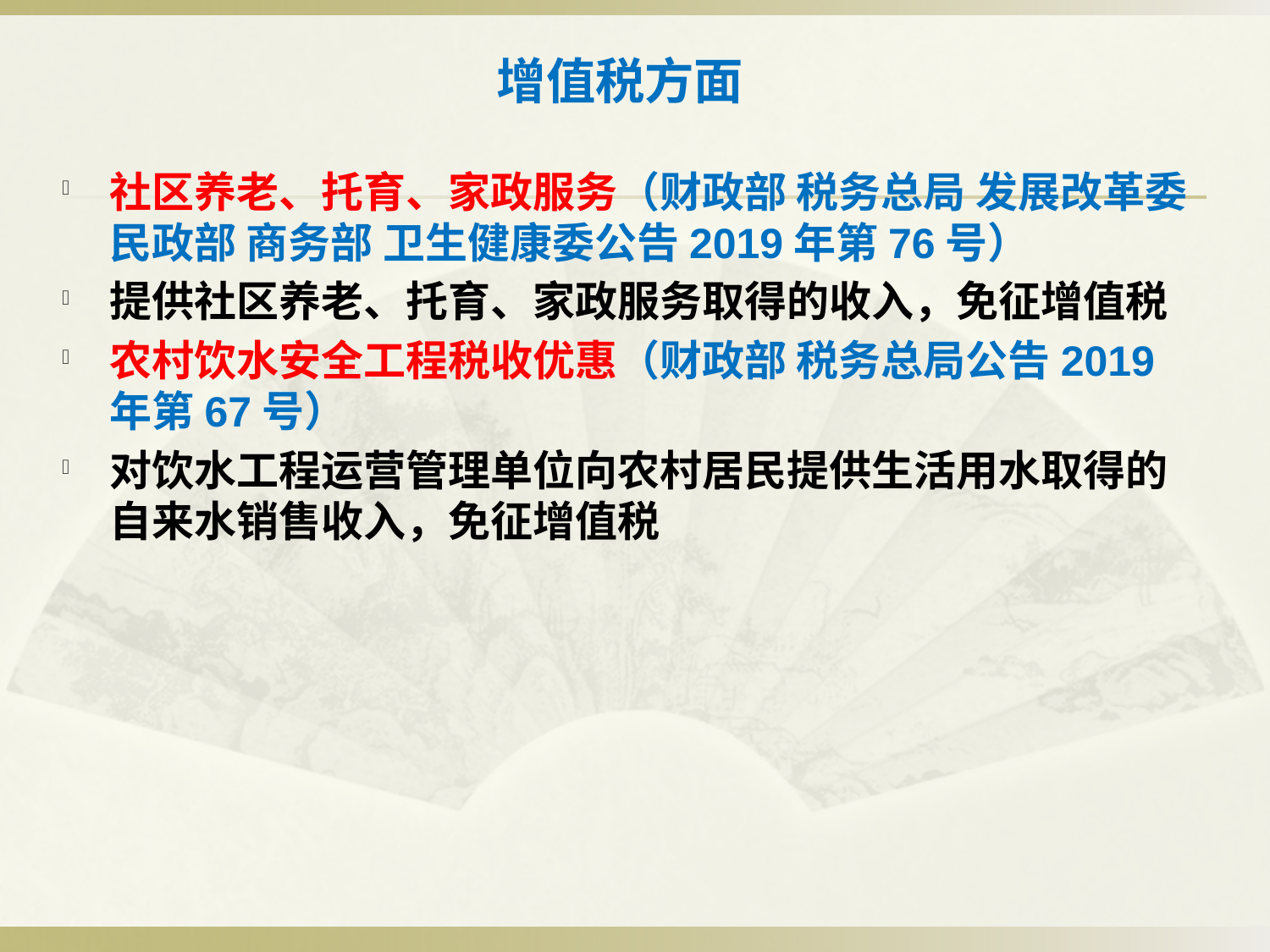

# 增值税方面
社区养老、托育、家政服务（财政部 税务总局 发展改革委 民政部 商务部 卫生健康委公告2019年第76号）
提供社区养老、托育、家政服务取得的收入，免征增值税
农村饮水安全工程税收优惠（财政部 税务总局公告2019年第67号）
对饮水工程运营管理单位向农村居民提供生活用水取得的自来水销售收入，免征增值税